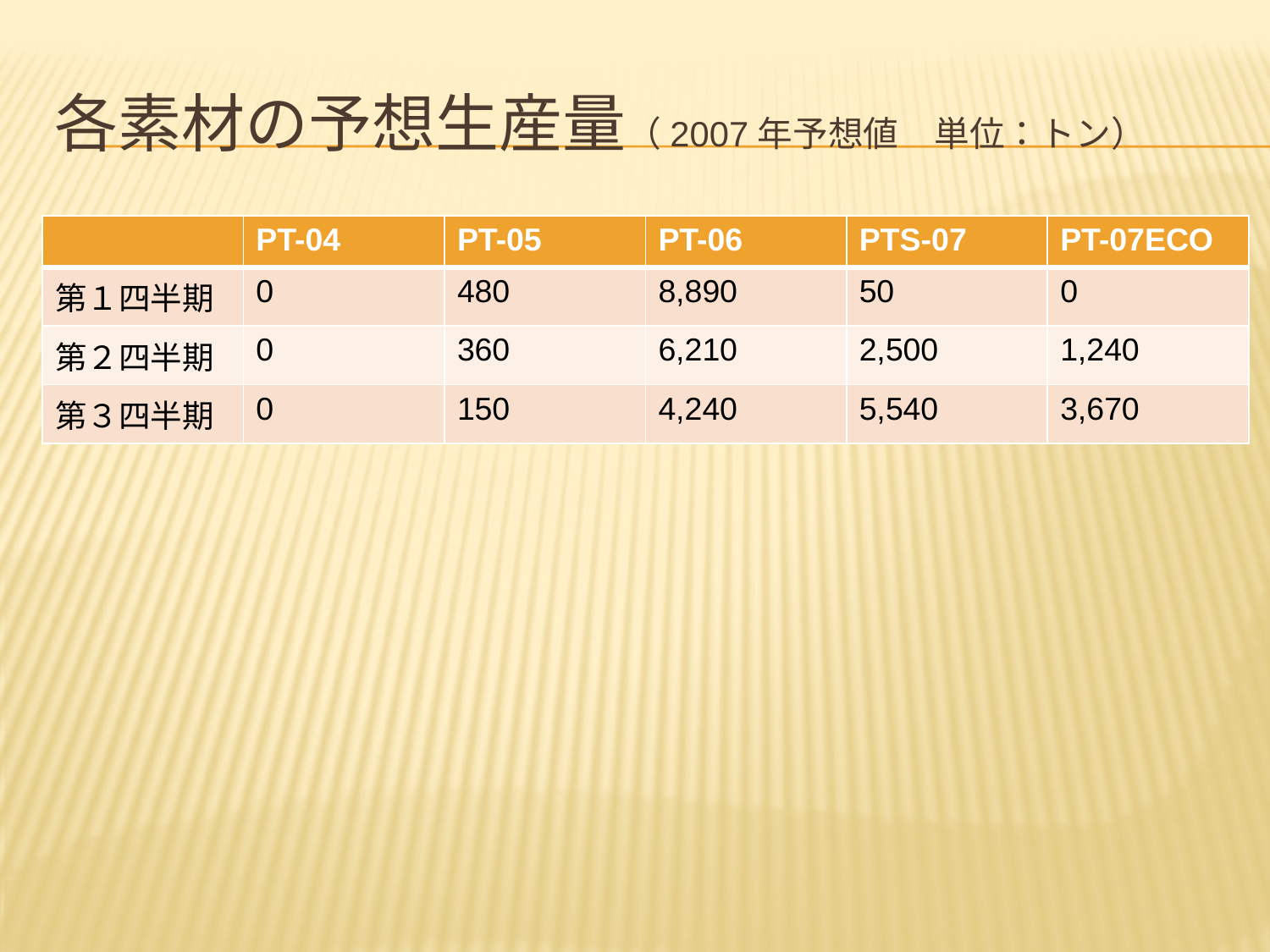

# 各素材の予想生産量（2007年予想値　単位：トン）
|  | PT-04 | PT-05 | PT-06 | PTS-07 | PT-07ECO |
| --- | --- | --- | --- | --- | --- |
| 第１四半期 | 0 | 480 | 8,890 | 50 | 0 |
| 第２四半期 | 0 | 360 | 6,210 | 2,500 | 1,240 |
| 第３四半期 | 0 | 150 | 4,240 | 5,540 | 3,670 |